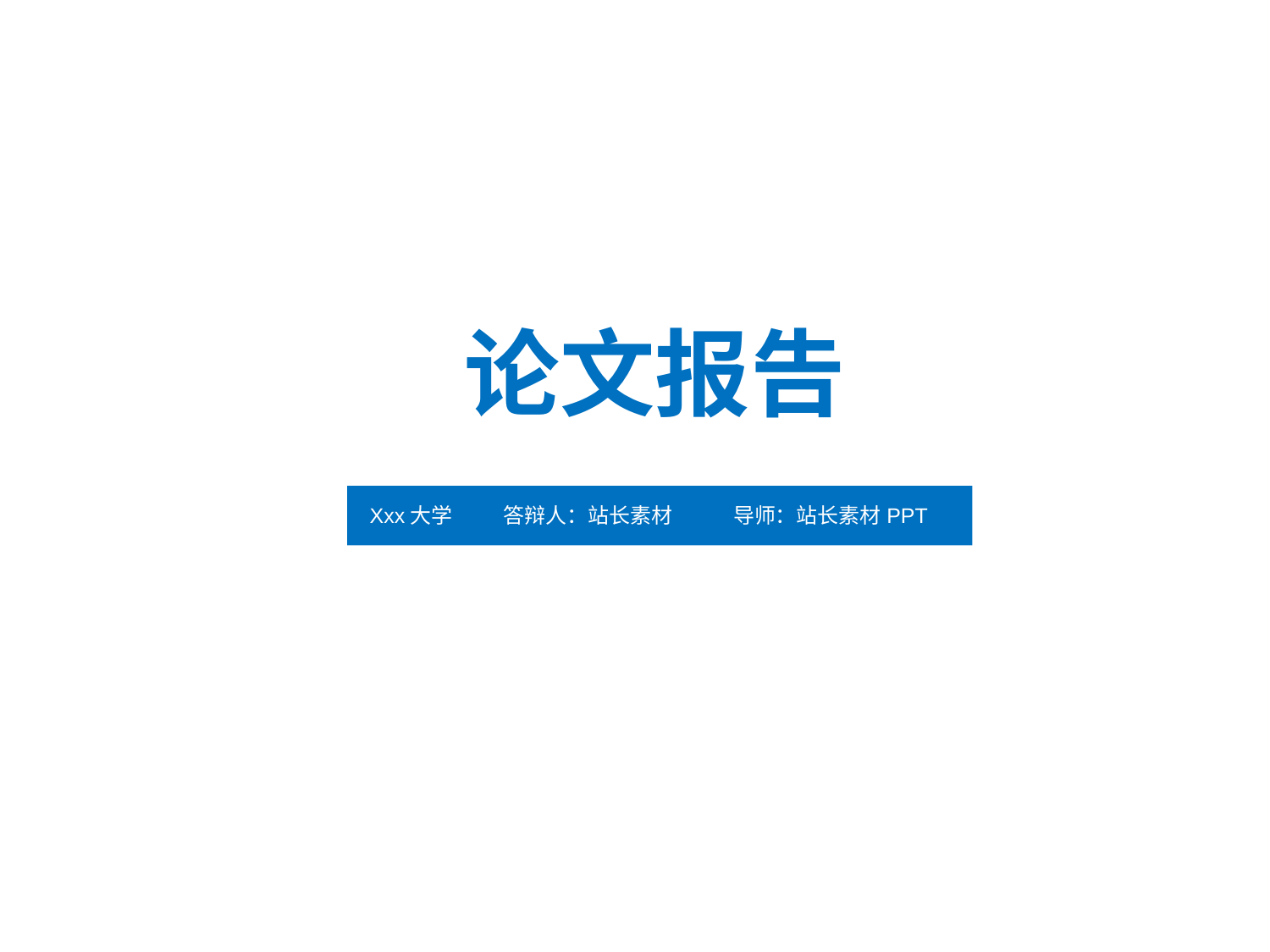

点击添加文本
        论文报告

点击添加文本

Xxx大学           答辩人：站长素材             导师：站长素材PPT
点击添加文本
点击添加文本